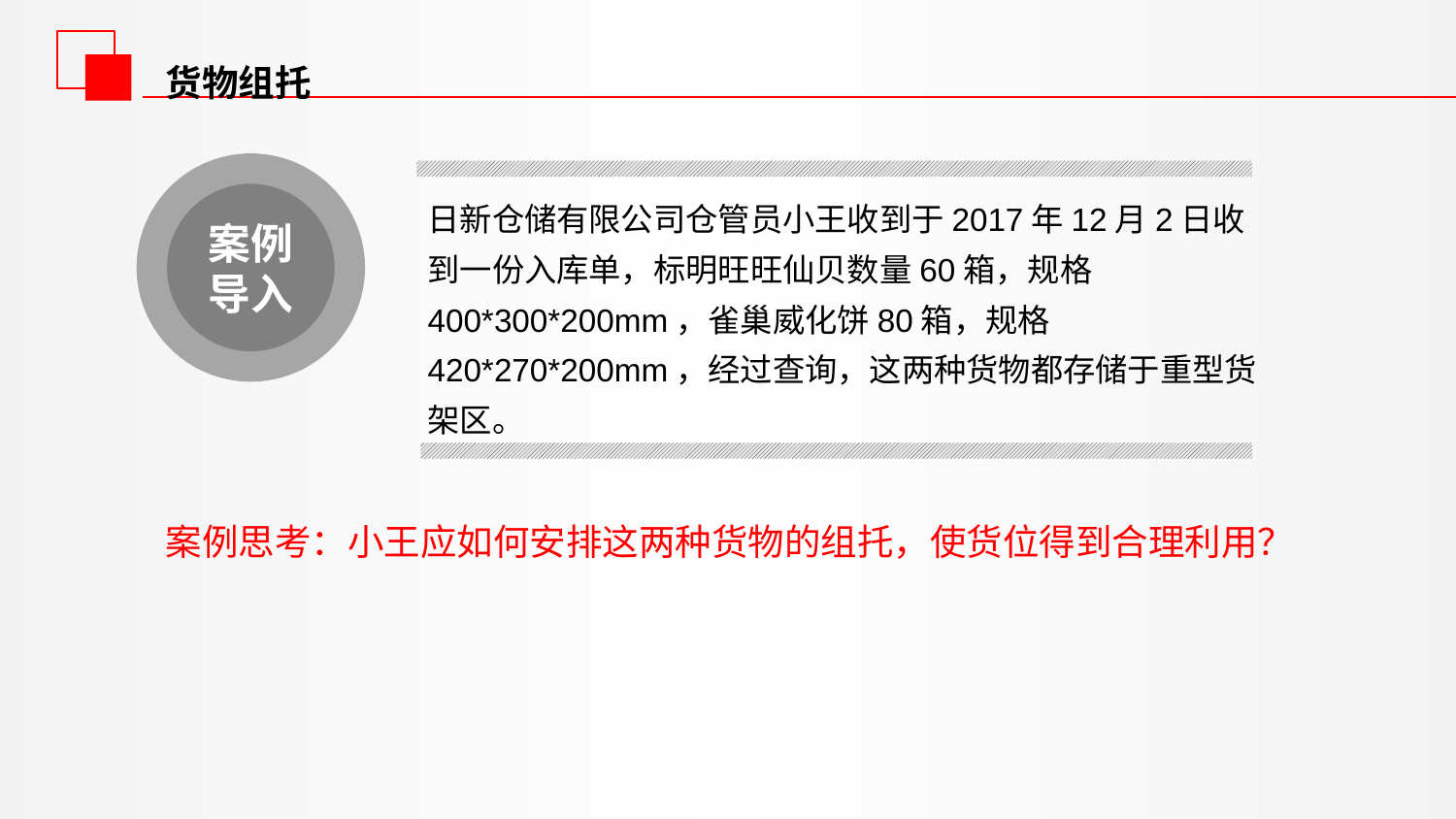

货物组托

案例导入
日新仓储有限公司仓管员小王收到于2017年12月2日收到一份入库单，标明旺旺仙贝数量60箱，规格400*300*200mm，雀巢威化饼80箱，规格420*270*200mm，经过查询，这两种货物都存储于重型货架区。

案例思考：小王应如何安排这两种货物的组托，使货位得到合理利用？